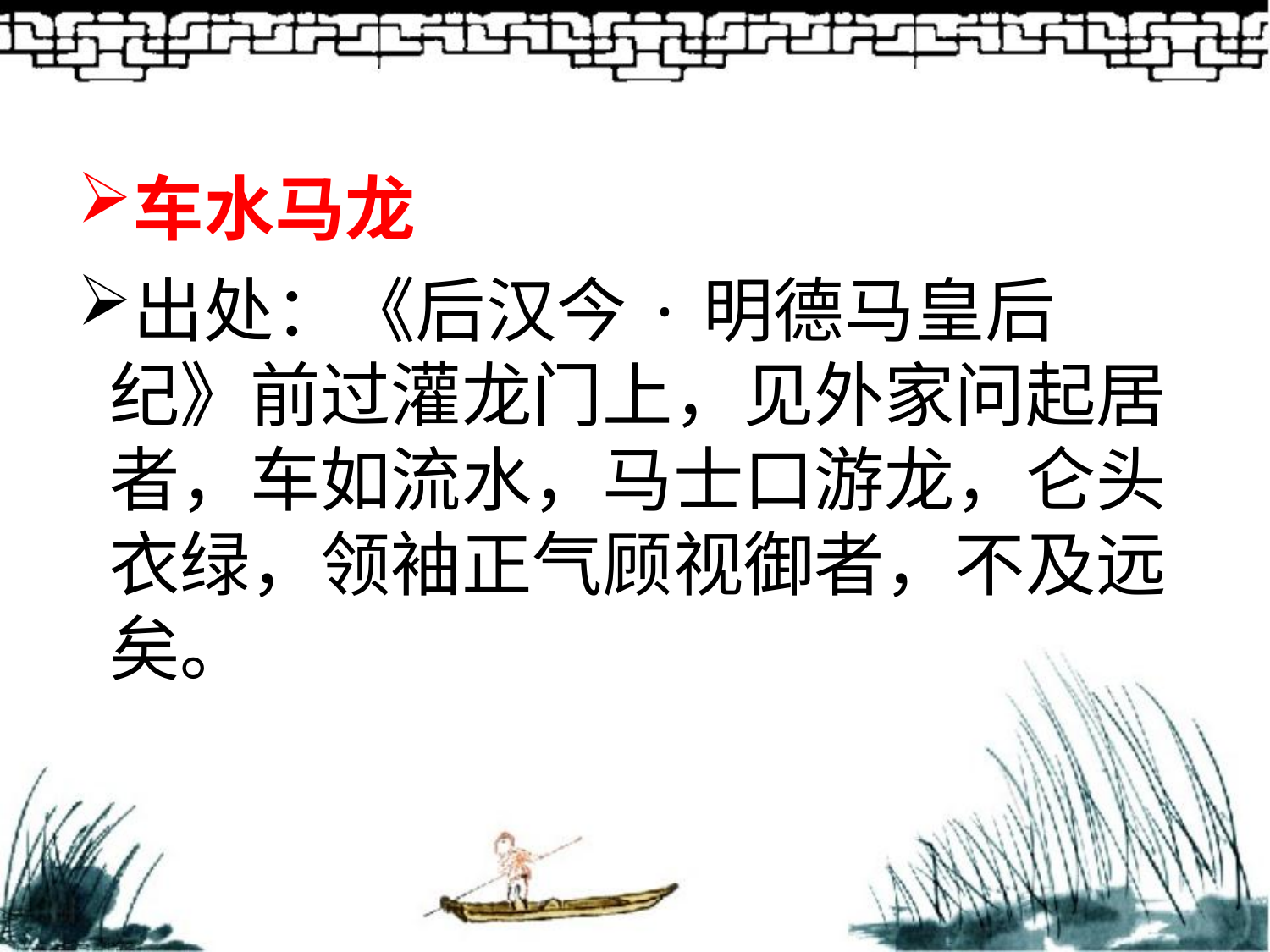

车水马龙
出处：《后汉今·明德马皇后纪》前过灌龙门上，见外家问起居者，车如流水，马士口游龙，仑头衣绿，领袖正气顾视御者，不及远矣。